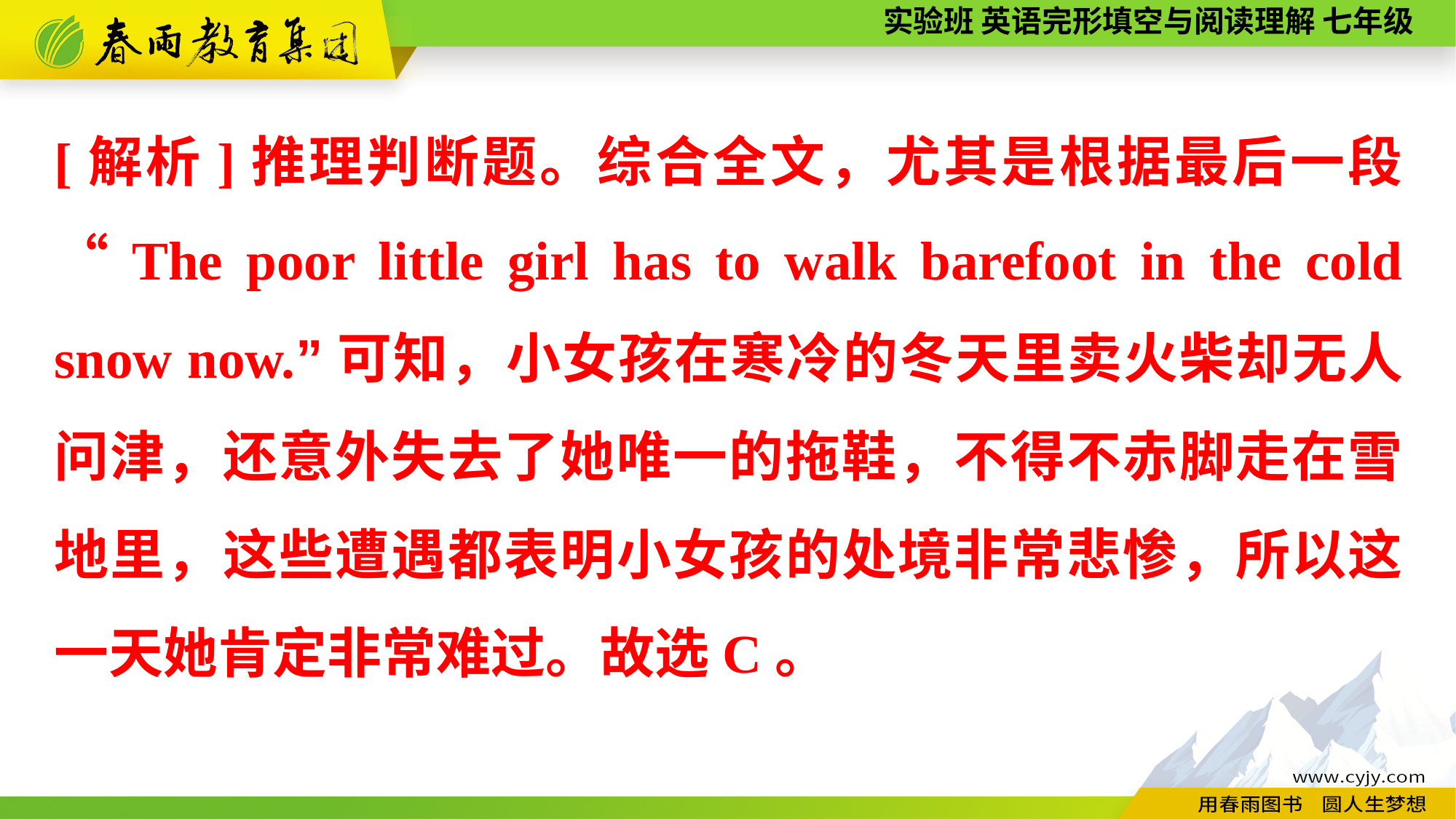

[解析]推理判断题。综合全文，尤其是根据最后一段“The poor little girl has to walk barefoot in the cold snow now.”可知，小女孩在寒冷的冬天里卖火柴却无人问津，还意外失去了她唯一的拖鞋，不得不赤脚走在雪地里，这些遭遇都表明小女孩的处境非常悲惨，所以这一天她肯定非常难过。故选C。